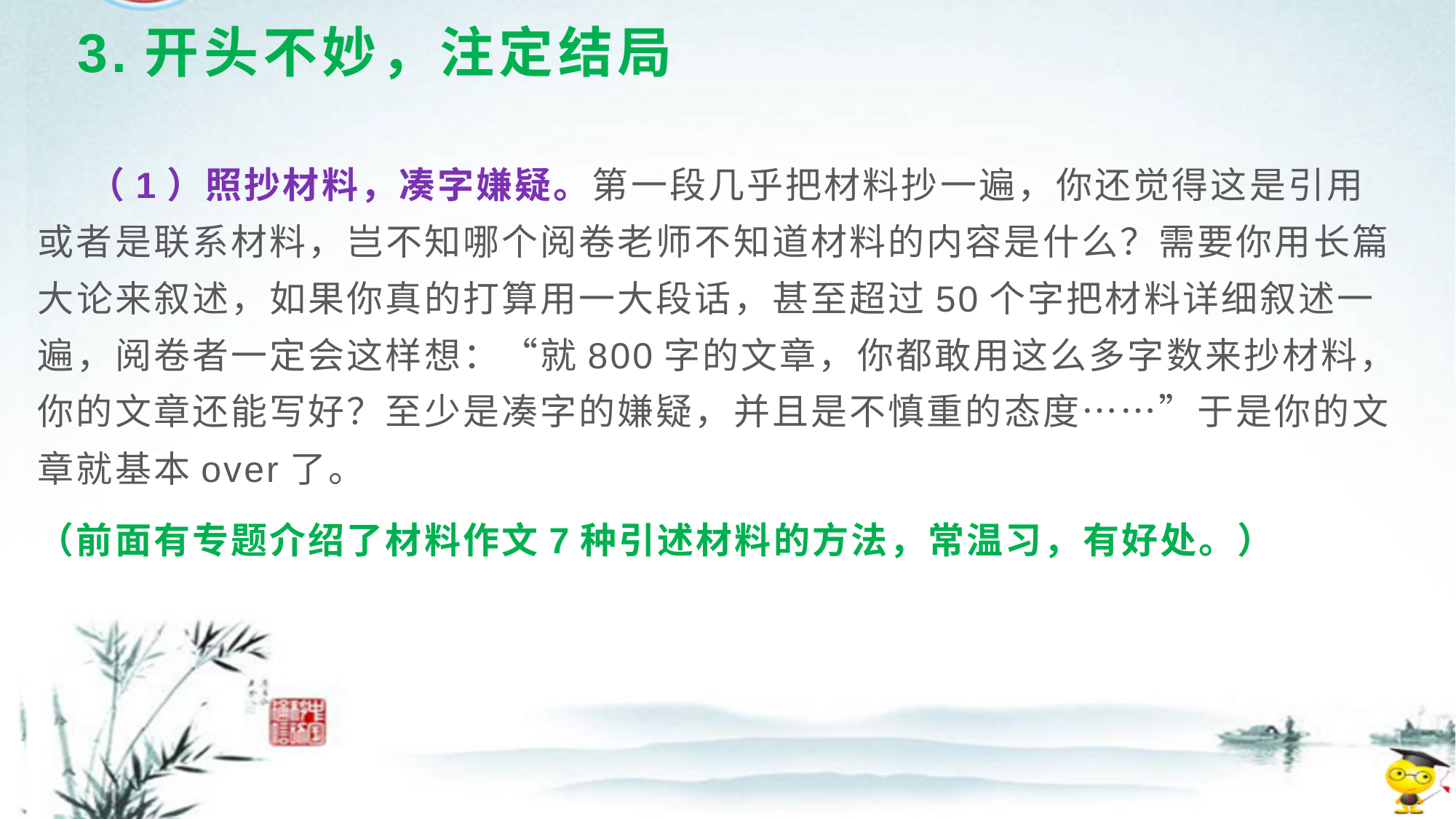

# 3.开头不妙，注定结局

    （1）照抄材料，凑字嫌疑。第一段几乎把材料抄一遍，你还觉得这是引用或者是联系材料，岂不知哪个阅卷老师不知道材料的内容是什么？需要你用长篇大论来叙述，如果你真的打算用一大段话，甚至超过50个字把材料详细叙述一遍，阅卷者一定会这样想：“就800字的文章，你都敢用这么多字数来抄材料，你的文章还能写好？至少是凑字的嫌疑，并且是不慎重的态度……”于是你的文章就基本over了。
（前面有专题介绍了材料作文7种引述材料的方法，常温习，有好处。）